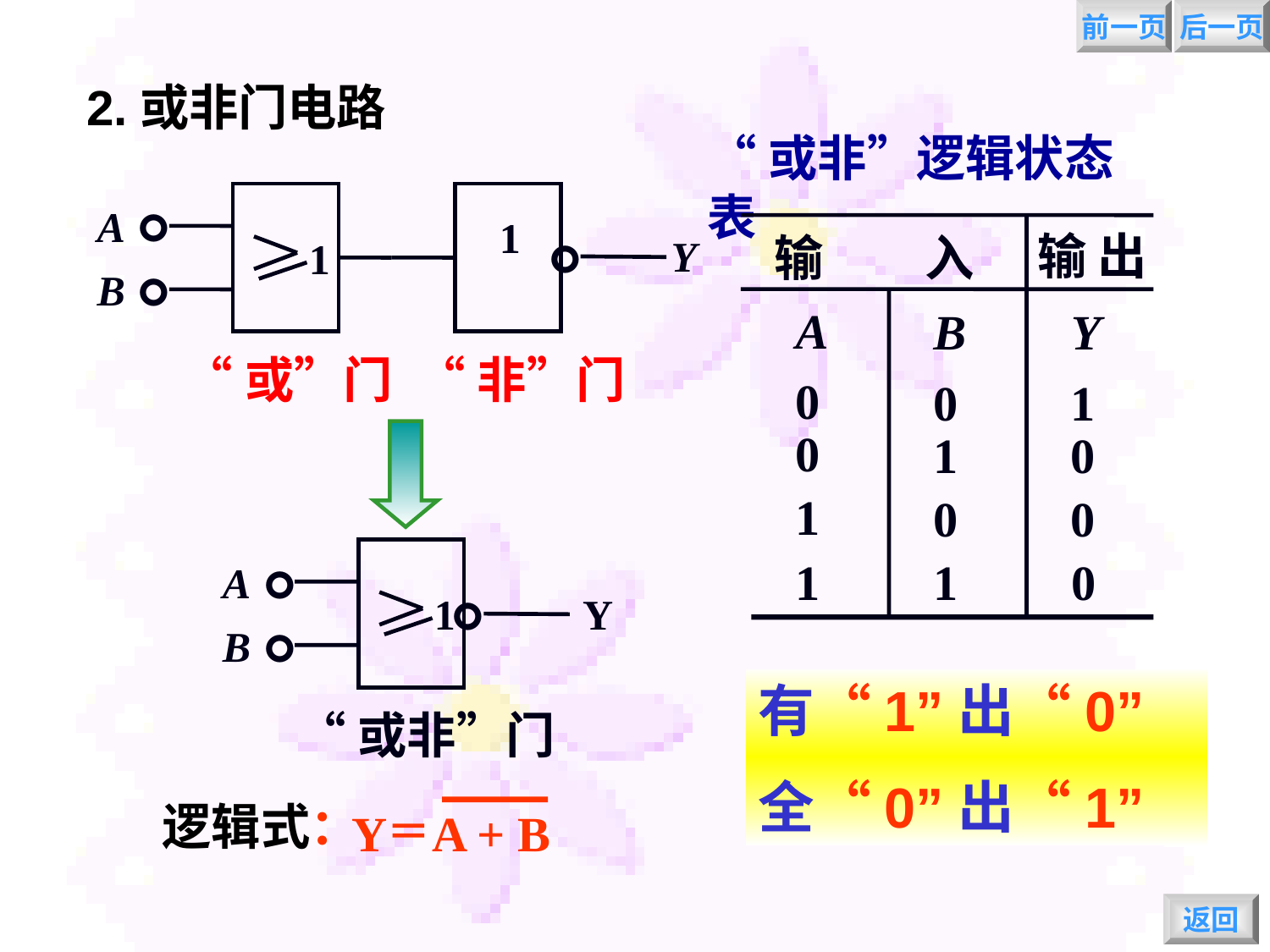

前一页
后一页
2.或非门电路
“或非”逻辑状态表

输 出
输         入
A
B
Y
1
0
0
0
0
0
0
1
1
0
1
1
。

A
。

1

B

“或”门
。

1
Y

“非”门

。
。

A
。

1
Y

B

“或非”门
有“1”出“0”
全“0”出“1”

逻辑式：
Y    A + B

返回